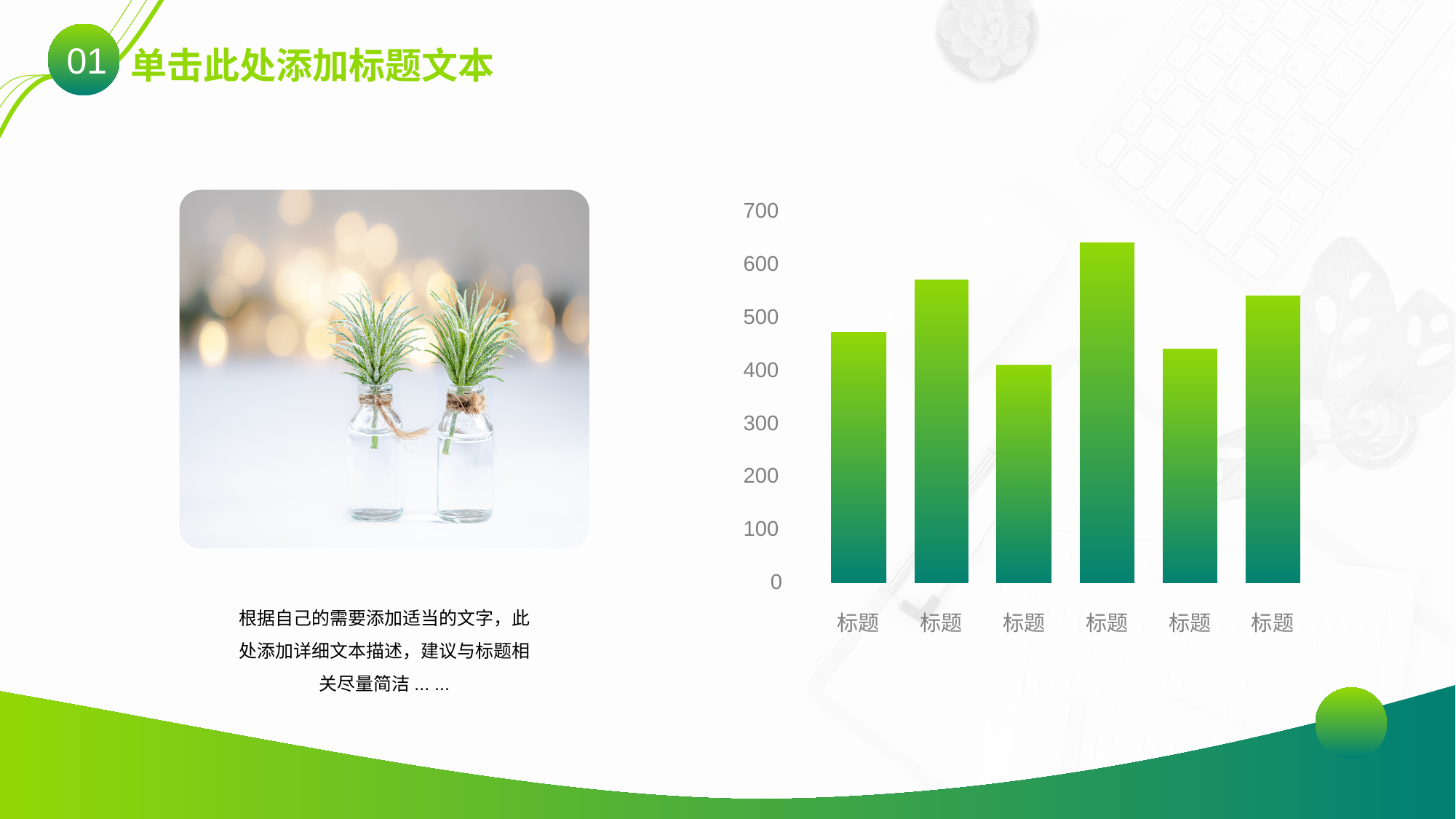

01
单击此处添加标题文本

700
600

500

400

300
200
100
0
根据自己的需要添加适当的文字，此处添加详细文本描述，建议与标题相关尽量简洁... ...
标题
标题
标题
标题
标题
标题